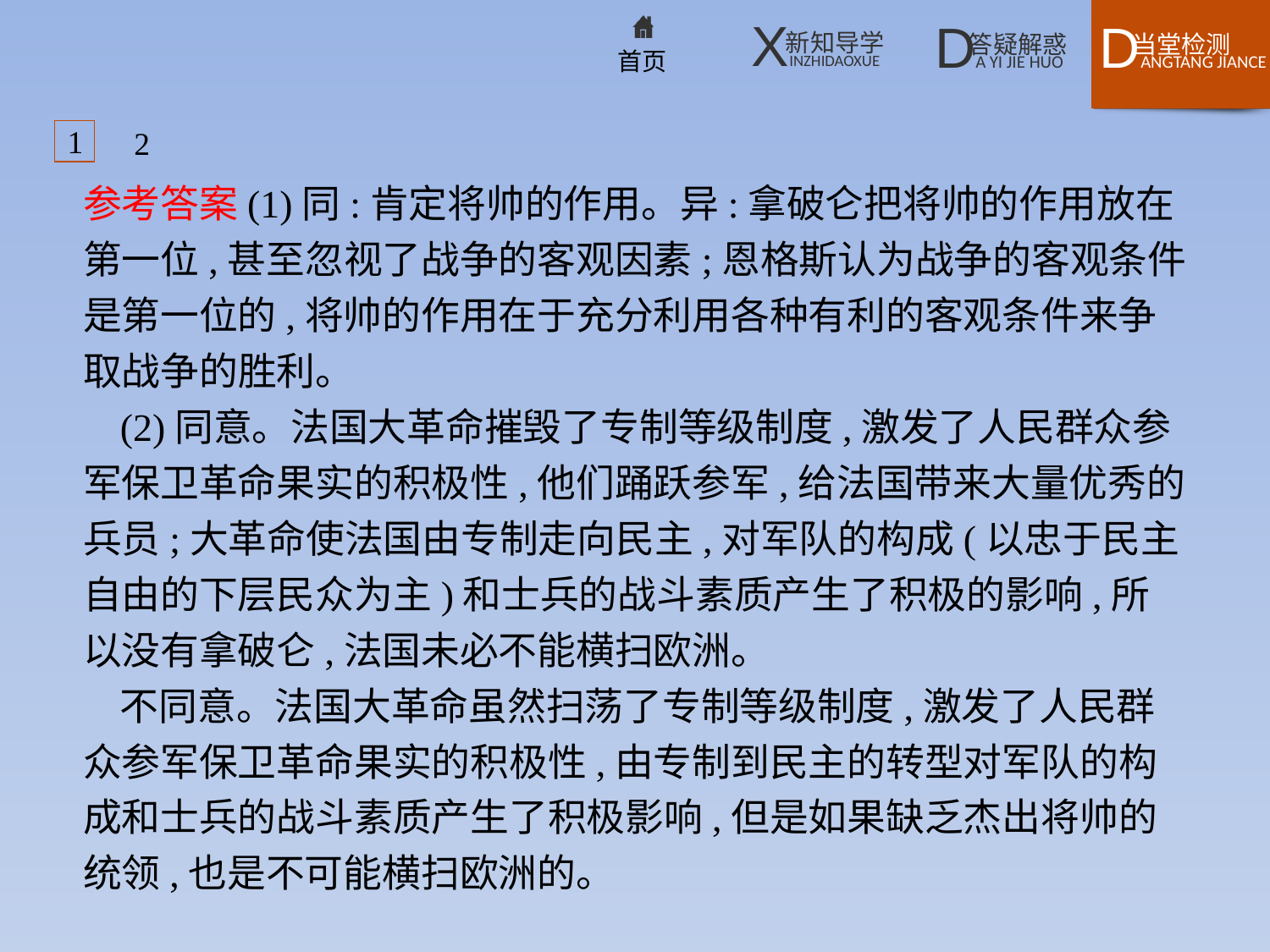

1
2
参考答案(1)同:肯定将帅的作用。异:拿破仑把将帅的作用放在第一位,甚至忽视了战争的客观因素;恩格斯认为战争的客观条件是第一位的,将帅的作用在于充分利用各种有利的客观条件来争取战争的胜利。
(2)同意。法国大革命摧毁了专制等级制度,激发了人民群众参军保卫革命果实的积极性,他们踊跃参军,给法国带来大量优秀的兵员;大革命使法国由专制走向民主,对军队的构成(以忠于民主自由的下层民众为主)和士兵的战斗素质产生了积极的影响,所以没有拿破仑,法国未必不能横扫欧洲。
不同意。法国大革命虽然扫荡了专制等级制度,激发了人民群众参军保卫革命果实的积极性,由专制到民主的转型对军队的构成和士兵的战斗素质产生了积极影响,但是如果缺乏杰出将帅的统领,也是不可能横扫欧洲的。